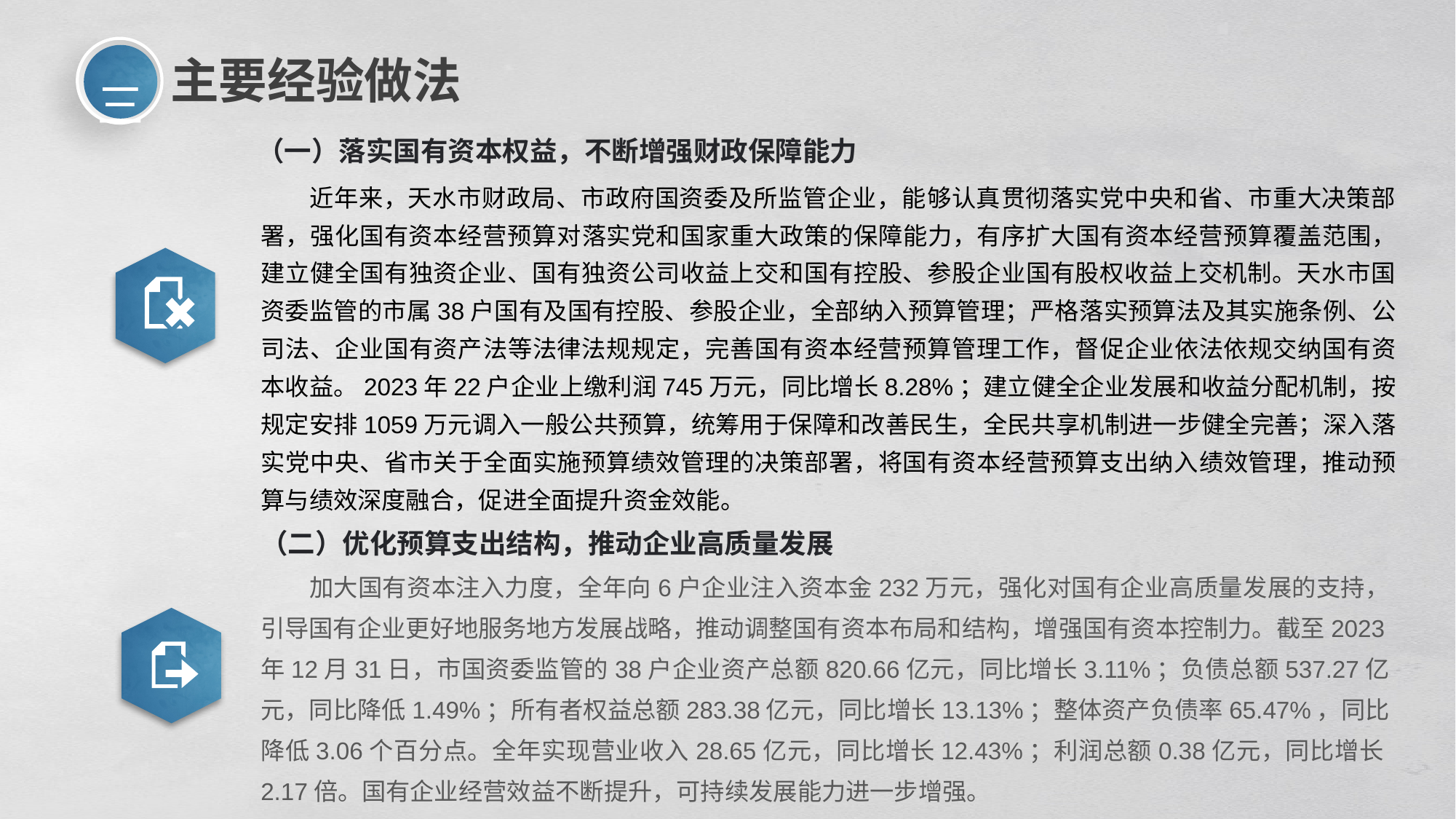

三

主要经验做法
（一）落实国有资本权益，不断增强财政保障能力
近年来，天水市财政局、市政府国资委及所监管企业，能够认真贯彻落实党中央和省、市重大决策部署，强化国有资本经营预算对落实党和国家重大政策的保障能力，有序扩大国有资本经营预算覆盖范围，建立健全国有独资企业、国有独资公司收益上交和国有控股、参股企业国有股权收益上交机制。天水市国资委监管的市属38户国有及国有控股、参股企业，全部纳入预算管理；严格落实预算法及其实施条例、公司法、企业国有资产法等法律法规规定，完善国有资本经营预算管理工作，督促企业依法依规交纳国有资本收益。2023年22户企业上缴利润745万元，同比增长8.28%；建立健全企业发展和收益分配机制，按规定安排1059万元调入一般公共预算，统筹用于保障和改善民生，全民共享机制进一步健全完善；深入落实党中央、省市关于全面实施预算绩效管理的决策部署，将国有资本经营预算支出纳入绩效管理，推动预算与绩效深度融合，促进全面提升资金效能。

（二）优化预算支出结构，推动企业高质量发展
加大国有资本注入力度，全年向6户企业注入资本金232万元，强化对国有企业高质量发展的支持，引导国有企业更好地服务地方发展战略，推动调整国有资本布局和结构，增强国有资本控制力。截至2023年12月31日，市国资委监管的38户企业资产总额820.66亿元，同比增长3.11%；负债总额537.27亿元，同比降低1.49%；所有者权益总额283.38亿元，同比增长13.13%；整体资产负债率65.47%，同比降低3.06个百分点。全年实现营业收入28.65亿元，同比增长12.43%；利润总额0.38亿元，同比增长2.17倍。国有企业经营效益不断提升，可持续发展能力进一步增强。